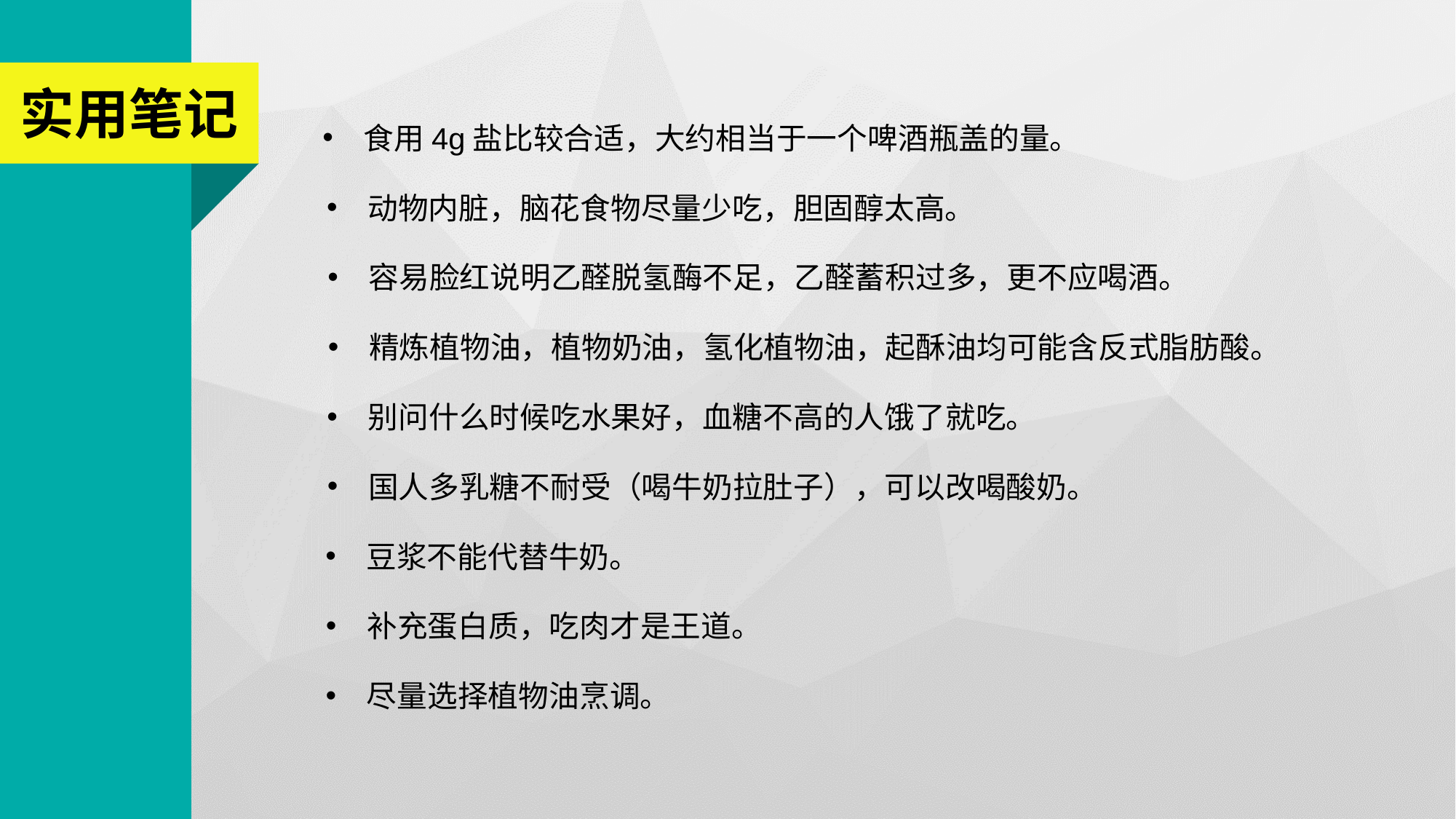

实用笔记
食用4g盐比较合适，大约相当于一个啤酒瓶盖的量。
动物内脏，脑花食物尽量少吃，胆固醇太高。
容易脸红说明乙醛脱氢酶不足，乙醛蓄积过多，更不应喝酒。
精炼植物油，植物奶油，氢化植物油，起酥油均可能含反式脂肪酸。
别问什么时候吃水果好，血糖不高的人饿了就吃。
国人多乳糖不耐受（喝牛奶拉肚子），可以改喝酸奶。
豆浆不能代替牛奶。
补充蛋白质，吃肉才是王道。
尽量选择植物油烹调。